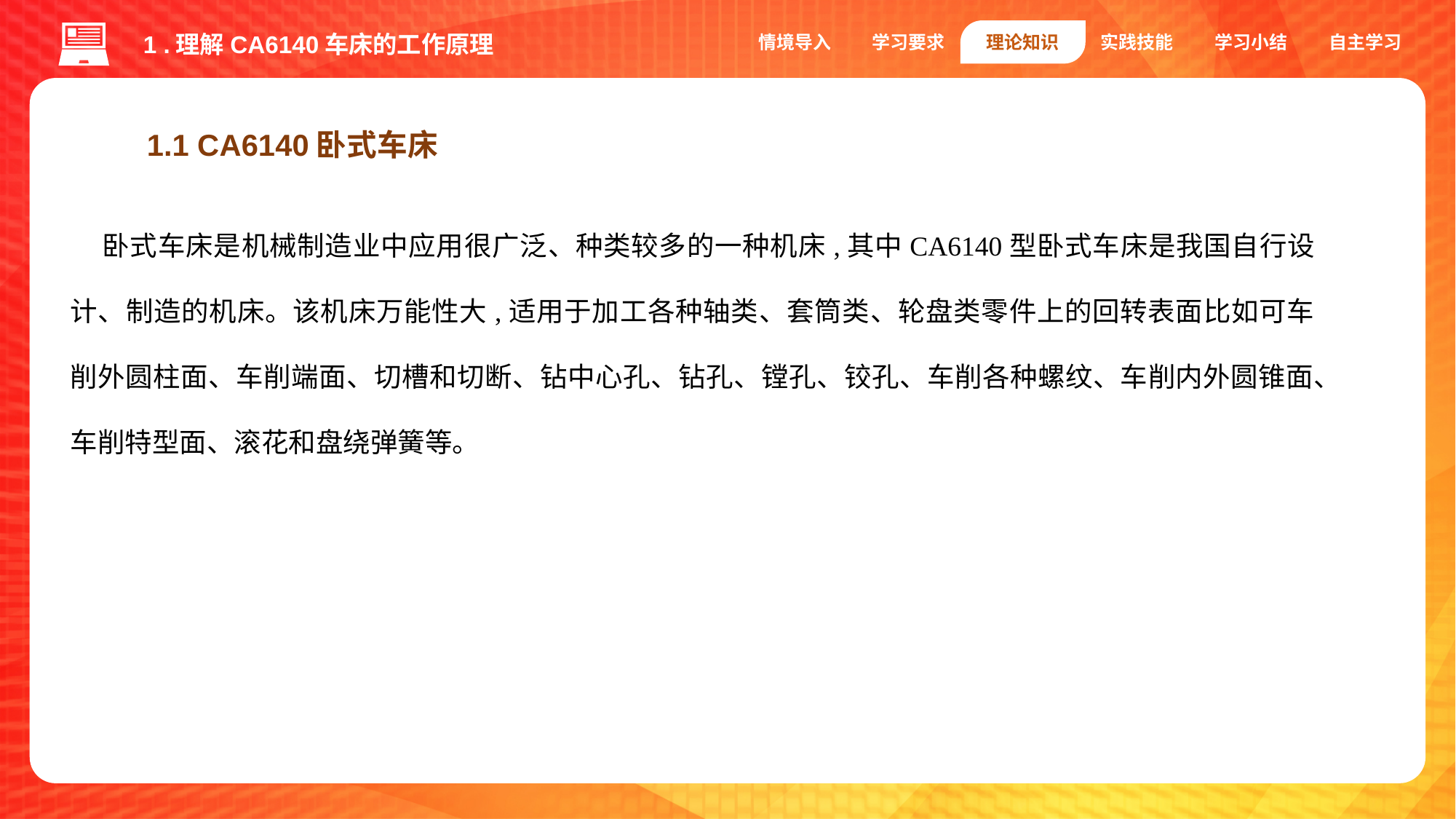

情境导入
学习要求
理论知识
实践技能
学习小结
自主学习

1 .理解CA6140车床的工作原理
1.1 CA6140卧式车床
卧式车床是机械制造业中应用很广泛、种类较多的一种机床,其中CA6140型卧式车床是我国自行设计、制造的机床。该机床万能性大,适用于加工各种轴类、套筒类、轮盘类零件上的回转表面比如可车削外圆柱面、车削端面、切槽和切断、钻中心孔、钻孔、镗孔、铰孔、车削各种螺纹、车削内外圆锥面、车削特型面、滚花和盘绕弹簧等。
连接起来，完成能量的传输、转换或信息的处理、传递。